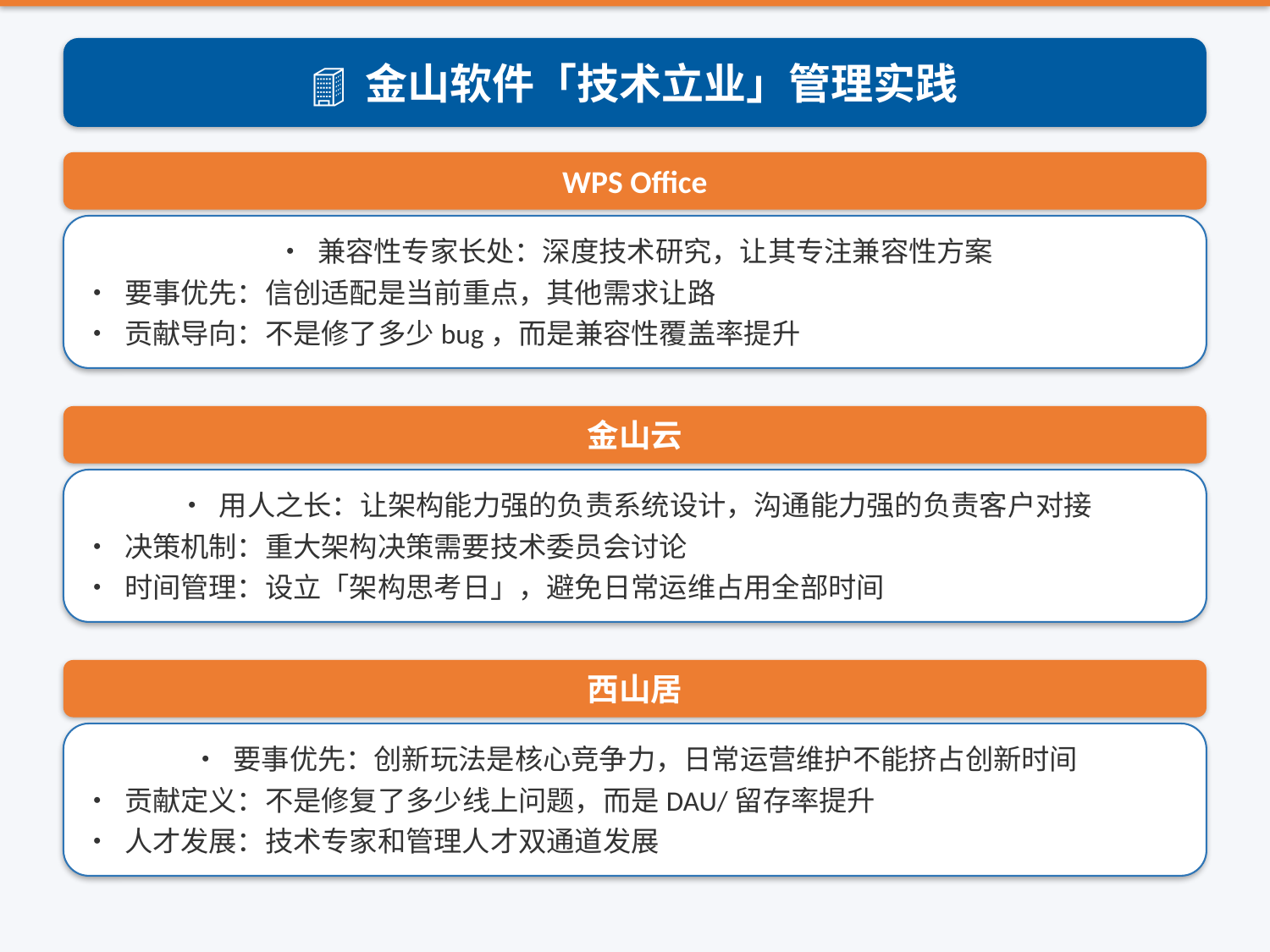

🏢 金山软件「技术立业」管理实践
WPS Office
• 兼容性专家长处：深度技术研究，让其专注兼容性方案
• 要事优先：信创适配是当前重点，其他需求让路
• 贡献导向：不是修了多少bug，而是兼容性覆盖率提升
金山云
• 用人之长：让架构能力强的负责系统设计，沟通能力强的负责客户对接
• 决策机制：重大架构决策需要技术委员会讨论
• 时间管理：设立「架构思考日」，避免日常运维占用全部时间
西山居
• 要事优先：创新玩法是核心竞争力，日常运营维护不能挤占创新时间
• 贡献定义：不是修复了多少线上问题，而是DAU/留存率提升
• 人才发展：技术专家和管理人才双通道发展